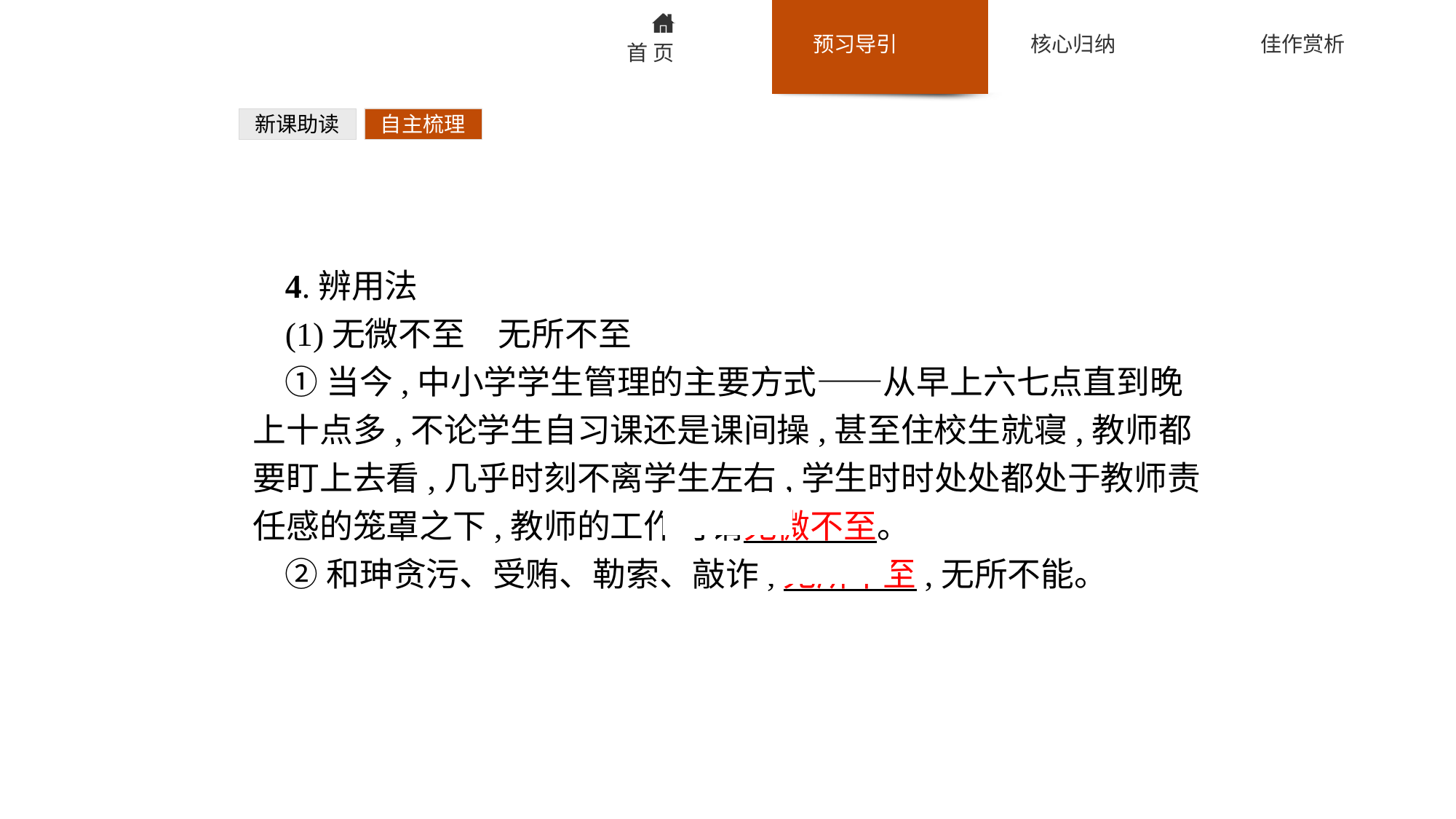

新课助读
自主梳理
4.辨用法
(1)无微不至　无所不至
①当今,中小学学生管理的主要方式——从早上六七点直到晚上十点多,不论学生自习课还是课间操,甚至住校生就寝,教师都要盯上去看,几乎时刻不离学生左右,学生时时处处都处于教师责任感的笼罩之下,教师的工作可谓无微不至。
②和珅贪污、受贿、勒索、敲诈,无所不至,无所不能。